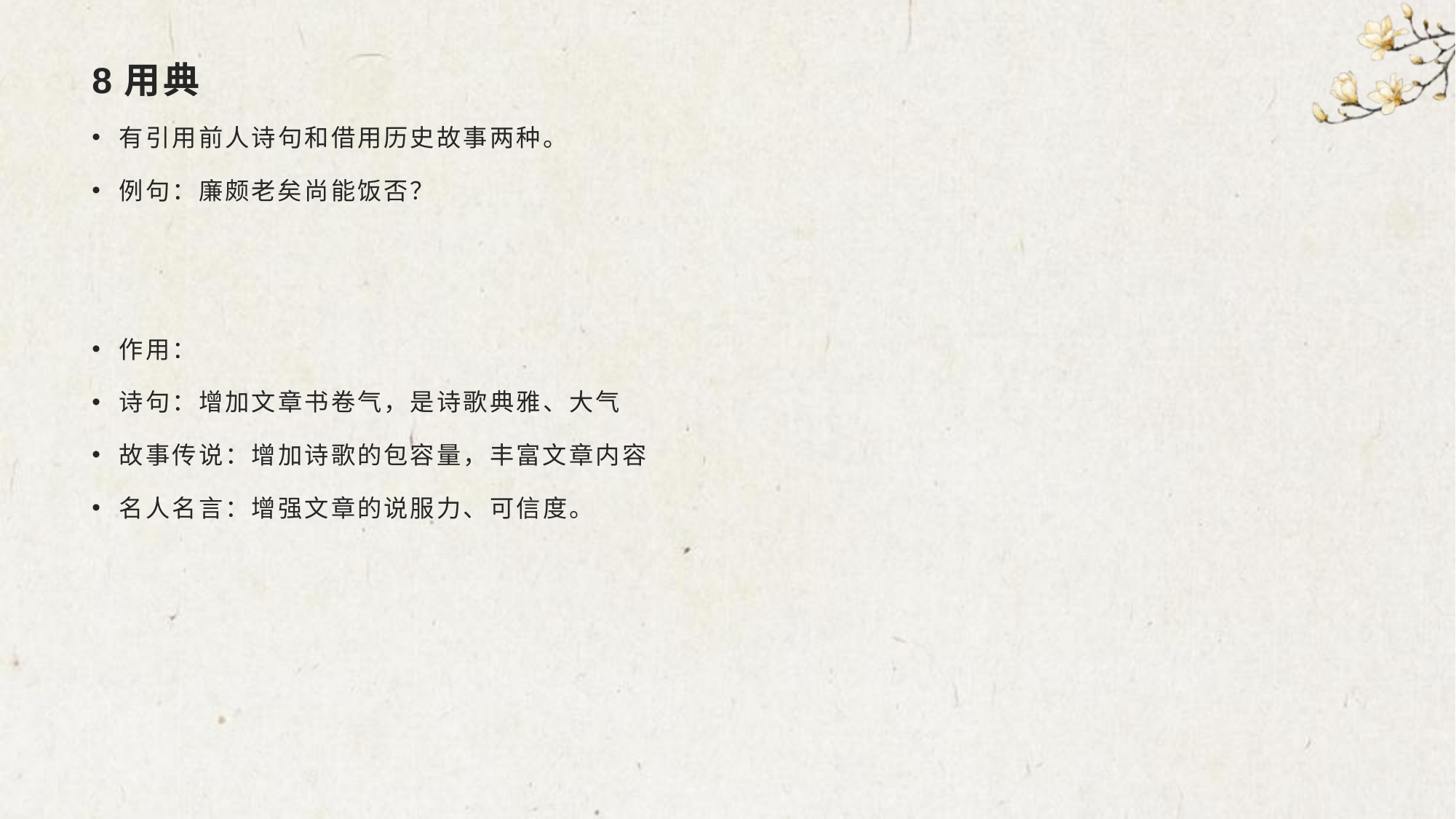

# 8用典
有引用前人诗句和借用历史故事两种。
例句：廉颇老矣尚能饭否？

作用：
诗句：增加文章书卷气，是诗歌典雅、大气
故事传说：增加诗歌的包容量，丰富文章内容
名人名言：增强文章的说服力、可信度。